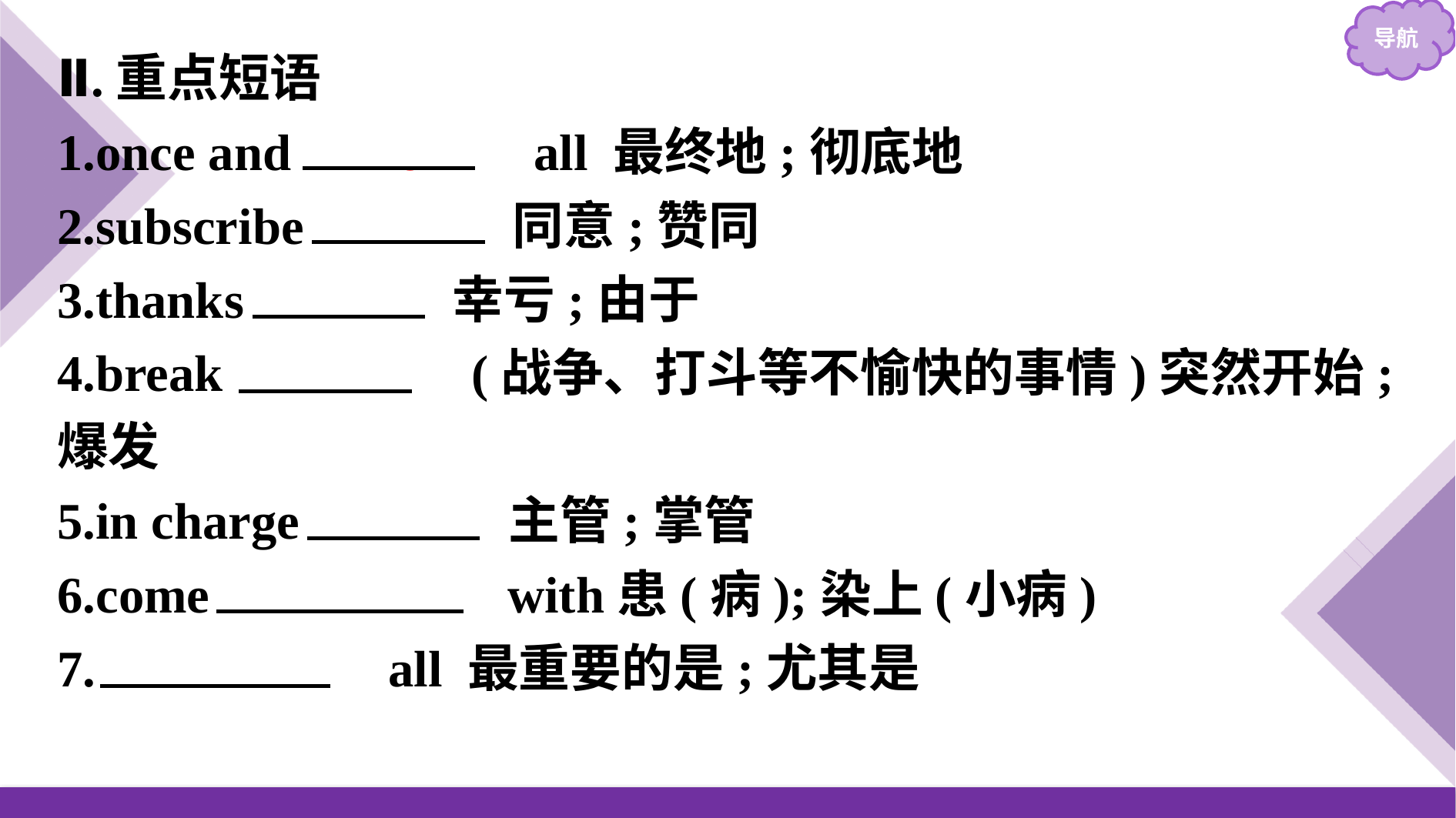

Ⅱ.重点短语
1.once and 　for　 all 最终地;彻底地
2.subscribe 　to　 同意;赞同
3.thanks 　to　 幸亏;由于
4.break 　out　 (战争、打斗等不愉快的事情)突然开始;爆发
5.in charge 　of　 主管;掌管
6.come 　down　 with患(病);染上(小病)
7.　above　 all 最重要的是;尤其是